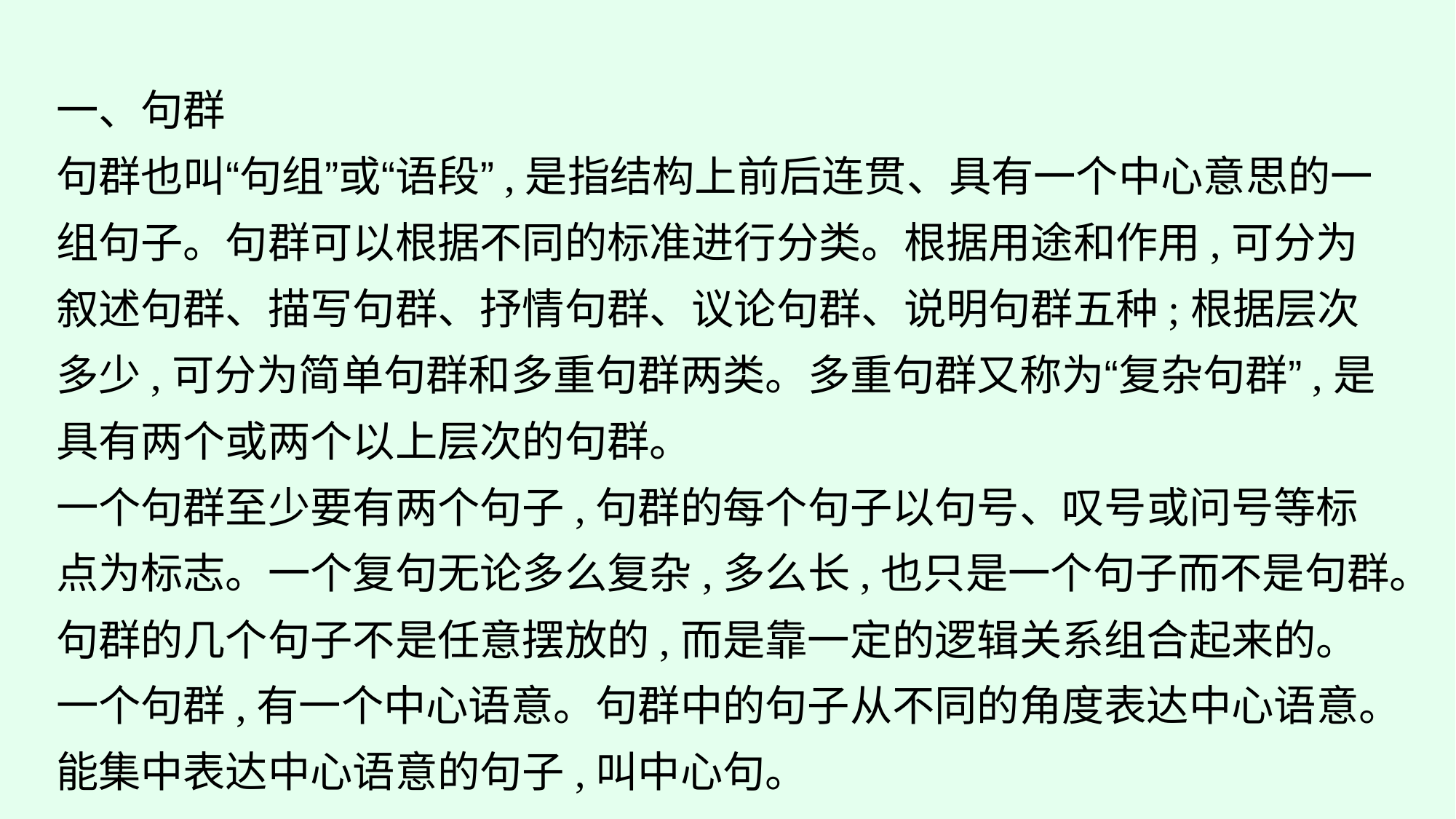

一、句群
句群也叫“句组”或“语段”,是指结构上前后连贯、具有一个中心意思的一组句子。句群可以根据不同的标准进行分类。根据用途和作用,可分为叙述句群、描写句群、抒情句群、议论句群、说明句群五种;根据层次多少,可分为简单句群和多重句群两类。多重句群又称为“复杂句群”,是具有两个或两个以上层次的句群。
一个句群至少要有两个句子,句群的每个句子以句号、叹号或问号等标点为标志。一个复句无论多么复杂,多么长,也只是一个句子而不是句群。句群的几个句子不是任意摆放的,而是靠一定的逻辑关系组合起来的。一个句群,有一个中心语意。句群中的句子从不同的角度表达中心语意。能集中表达中心语意的句子,叫中心句。